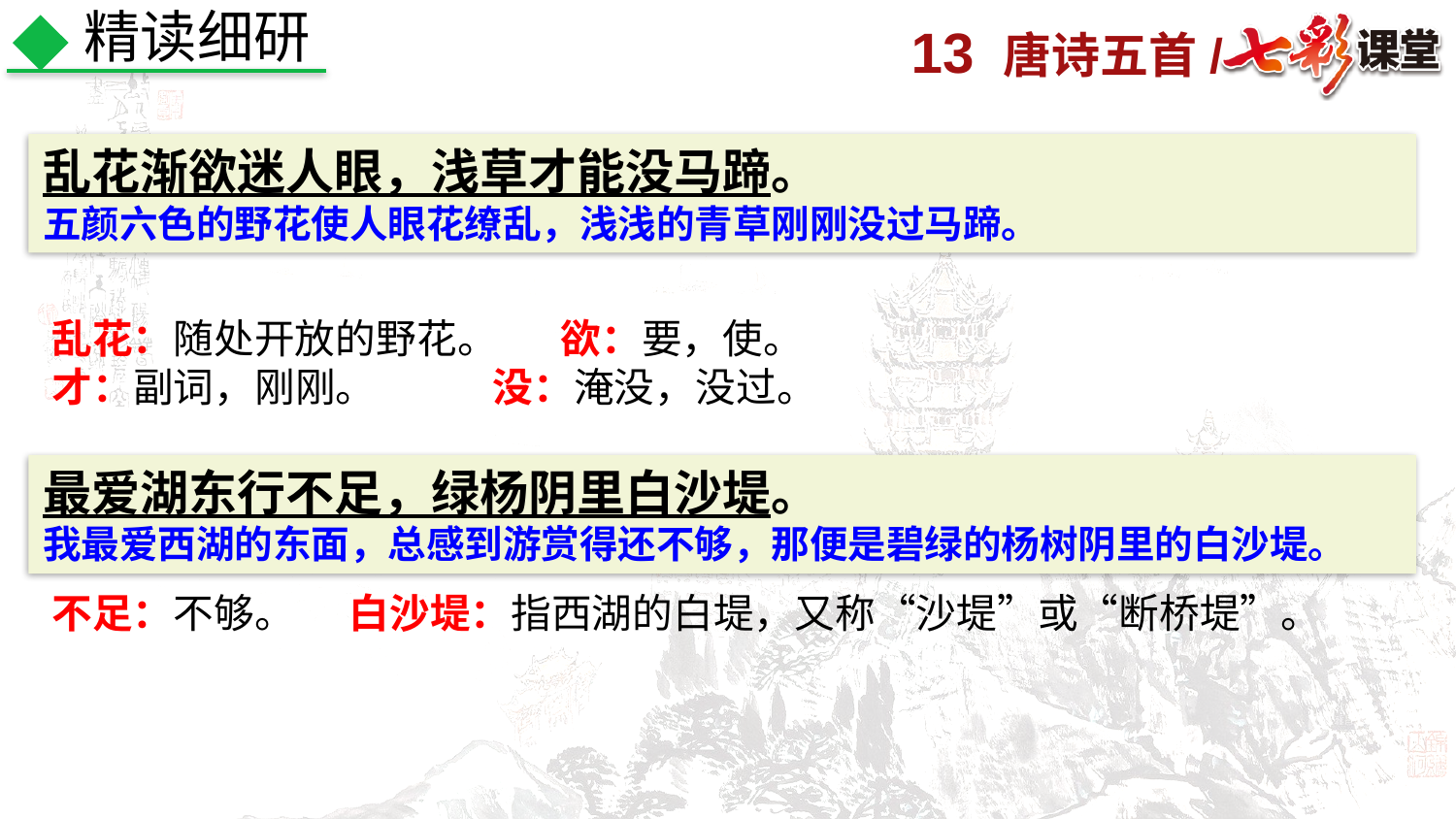

精读细研

乱花渐欲迷人眼，浅草才能没马蹄。
五颜六色的野花使人眼花缭乱，浅浅的青草刚刚没过马蹄。
乱花：随处开放的野花。       欲：要，使。
才：副词，刚刚。             没：淹没，没过。
最爱湖东行不足，绿杨阴里白沙堤。
我最爱西湖的东面，总感到游赏得还不够，那便是碧绿的杨树阴里的白沙堤。
不足：不够。      白沙堤：指西湖的白堤，又称“沙堤”或“断桥堤”。